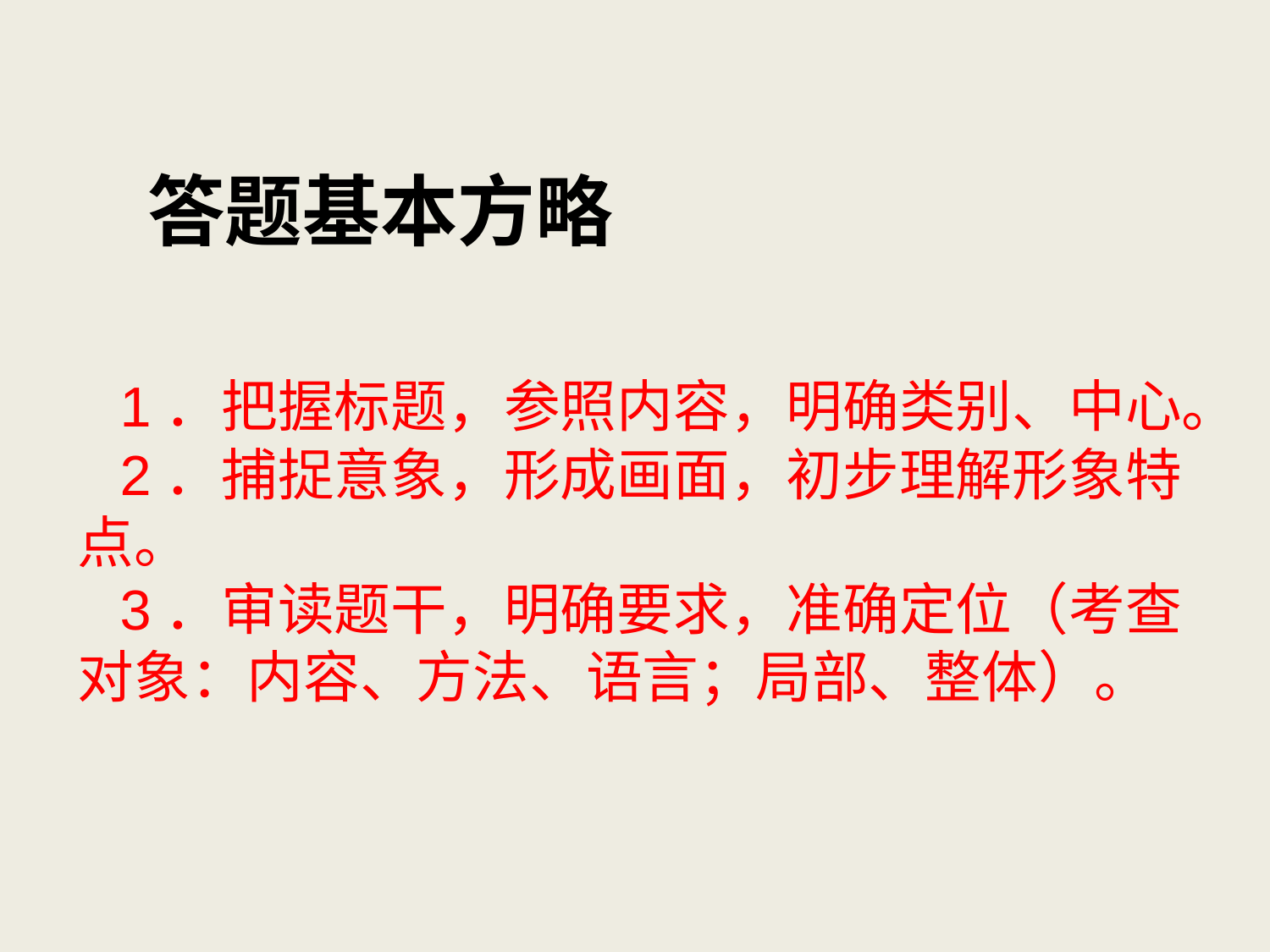

答题基本方略
1．把握标题，参照内容，明确类别、中心。
2．捕捉意象，形成画面，初步理解形象特点。
3．审读题干，明确要求，准确定位（考查对象：内容、方法、语言；局部、整体）。